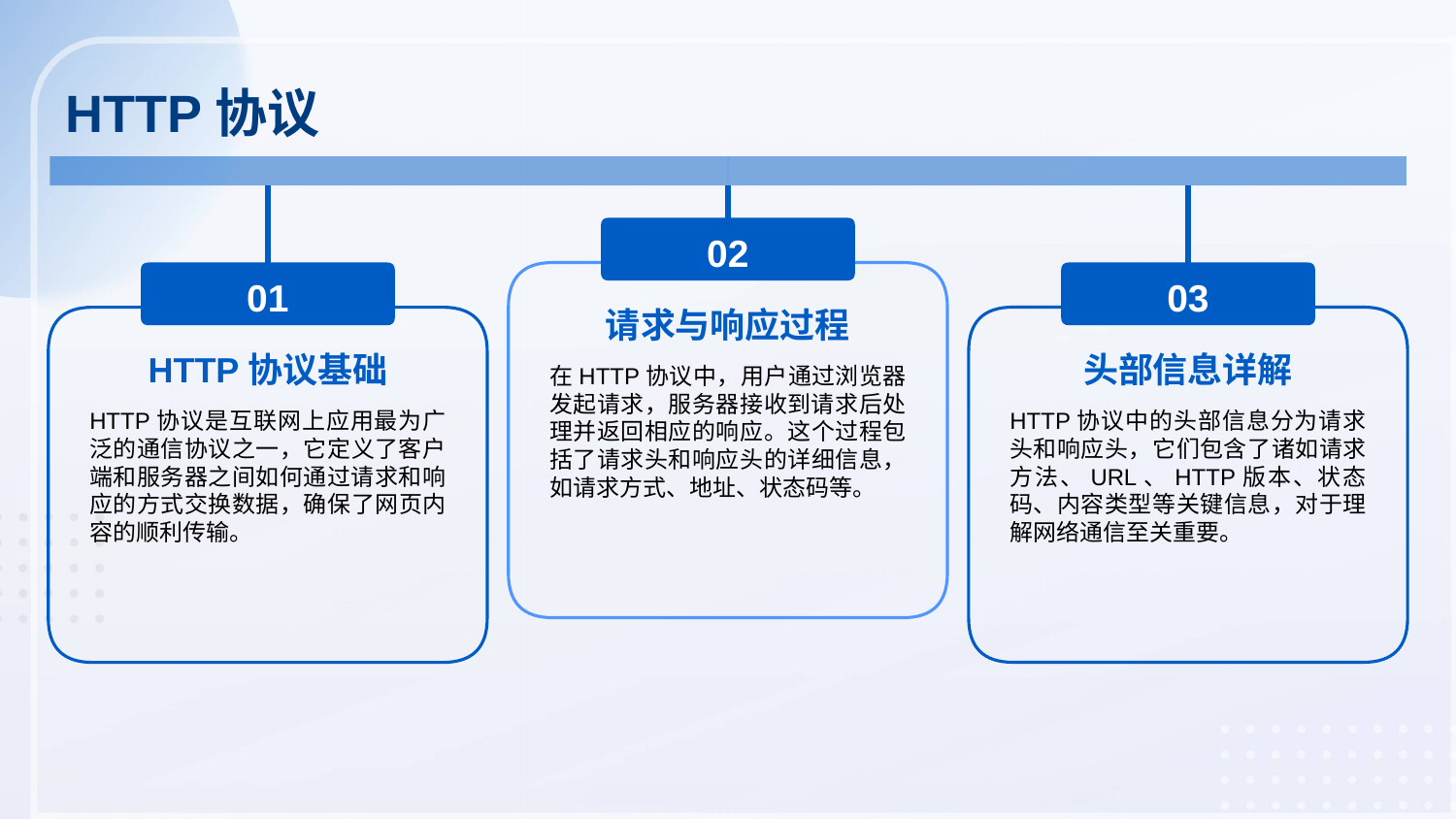

HTTP协议

02

01
03

请求与响应过程

HTTP协议基础
头部信息详解
在HTTP协议中，用户通过浏览器发起请求，服务器接收到请求后处理并返回相应的响应。这个过程包括了请求头和响应头的详细信息，如请求方式、地址、状态码等。
HTTP协议是互联网上应用最为广泛的通信协议之一，它定义了客户端和服务器之间如何通过请求和响应的方式交换数据，确保了网页内容的顺利传输。
HTTP协议中的头部信息分为请求头和响应头，它们包含了诸如请求方法、URL、HTTP版本、状态码、内容类型等关键信息，对于理解网络通信至关重要。